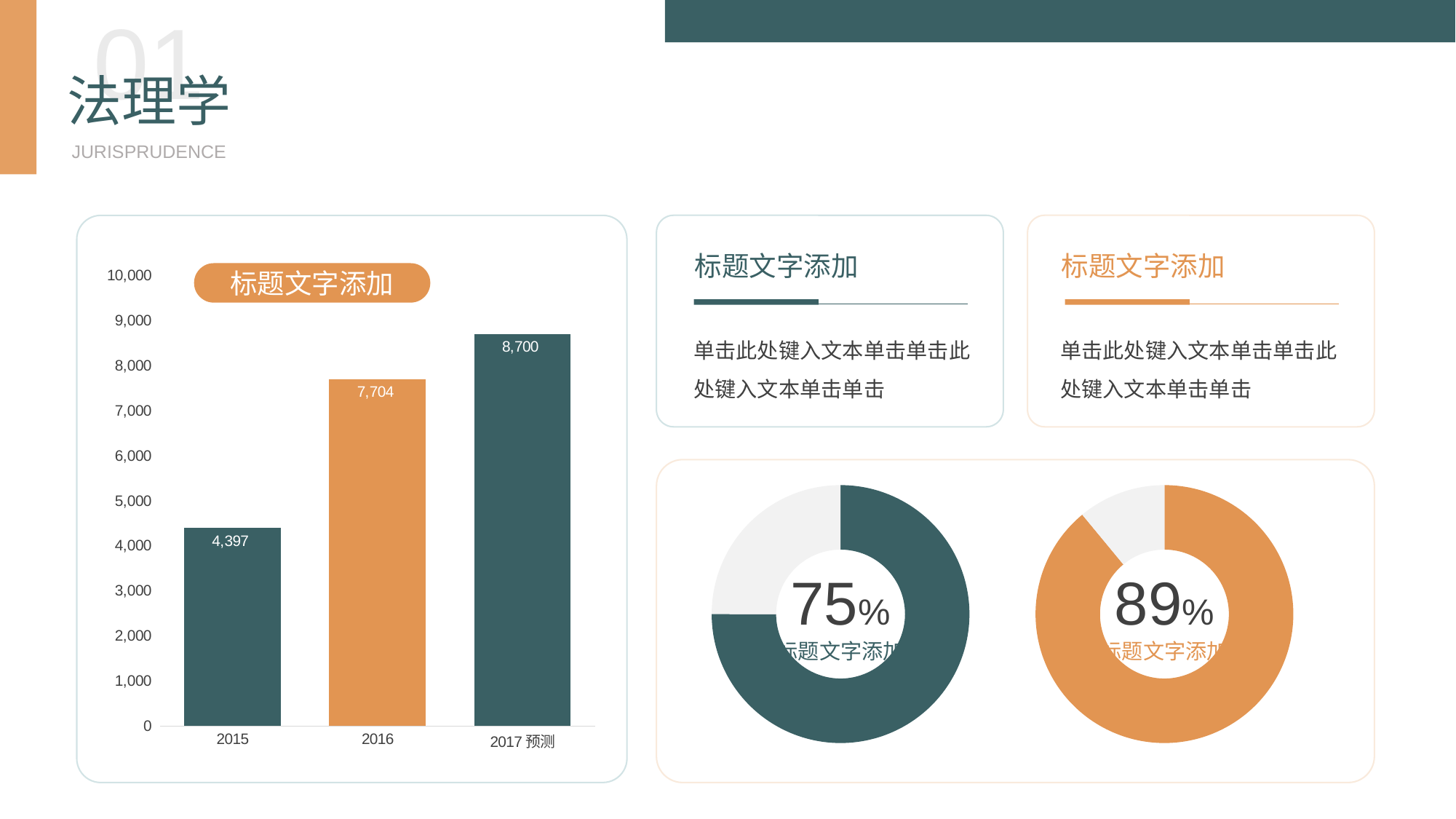

BY YUSHEN
01

法理学
JURISPRUDENCE

### Chart

| Category | 合同额（万） |
|---|---|
| 2015 | 4397.0 |
| 2016 | 7704.0 |
| 2017预测 | 8700.0 |
标题文字添加

标题文字添加
标题文字添加

单击此处键入文本单击单击此处键入文本单击单击
单击此处键入文本单击单击此处键入文本单击单击

### Chart

| Category | 销售额 |
|---|---|
| 第一季度 | 75.0 |
| 第二季度 | 25.0 |

### Chart

| Category | 销售额 |
|---|---|
| 第一季度 | 89.0 |
| 第二季度 | 11.0 |
75%
89%
标题文字添加
标题文字添加